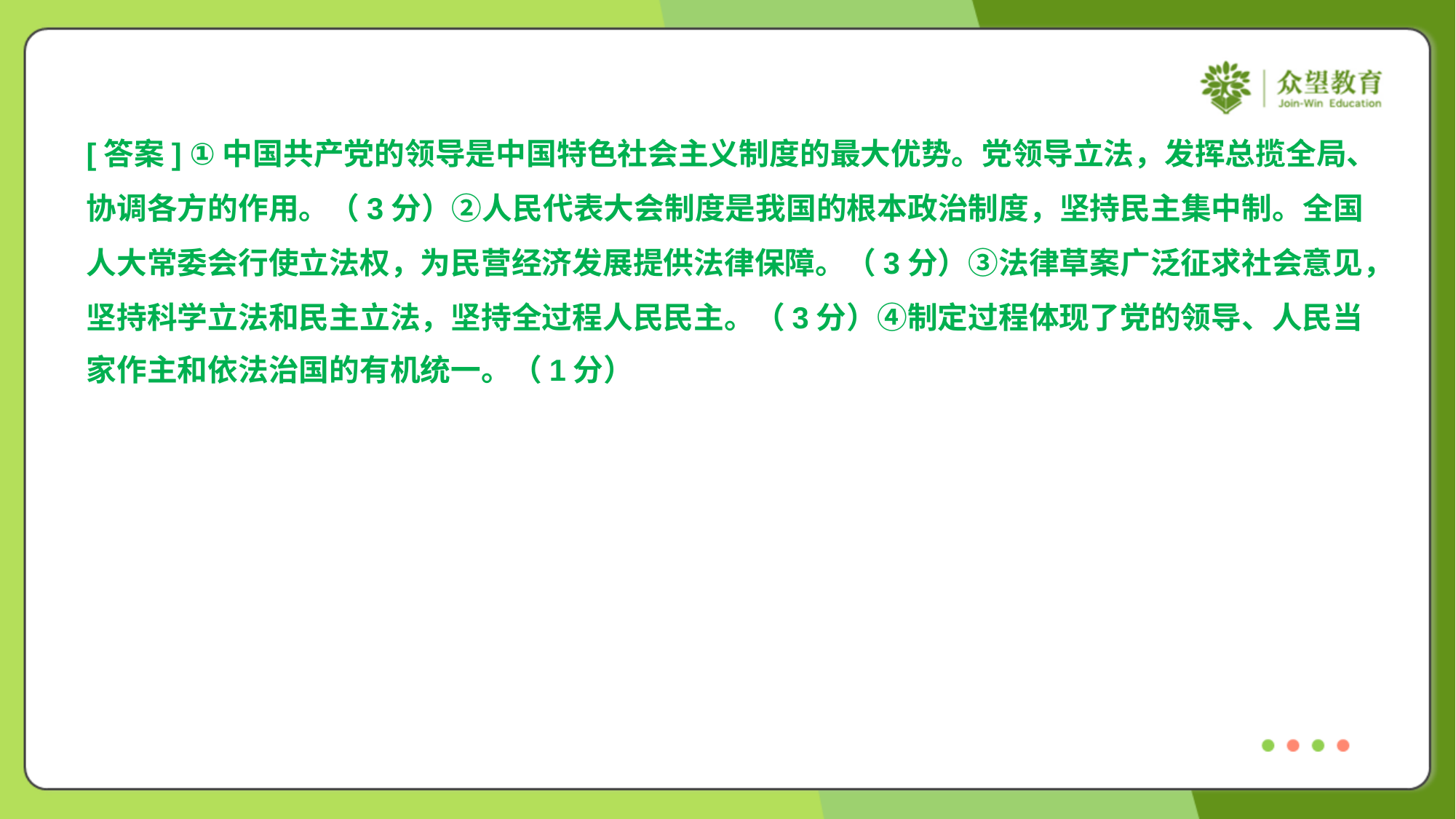

[答案] ①中国共产党的领导是中国特色社会主义制度的最大优势。党领导立法，发挥总揽全局、
协调各方的作用。（3分）②人民代表大会制度是我国的根本政治制度，坚持民主集中制。全国
人大常委会行使立法权，为民营经济发展提供法律保障。（3分）③法律草案广泛征求社会意见，
坚持科学立法和民主立法，坚持全过程人民民主。（3分）④制定过程体现了党的领导、人民当
家作主和依法治国的有机统一。（1分）